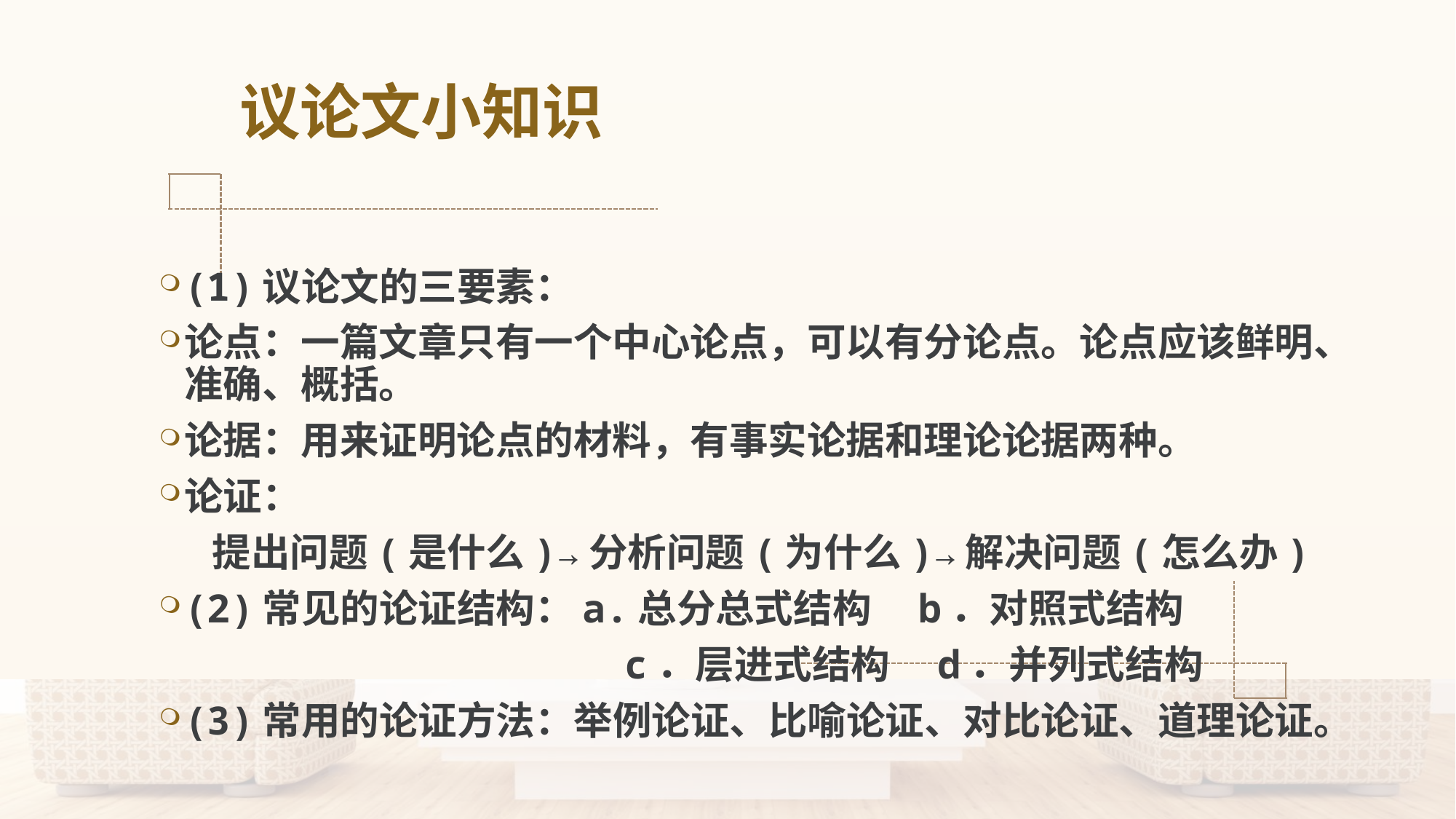

# 议论文小知识

(1)议论文的三要素：
论点：一篇文章只有一个中心论点，可以有分论点。论点应该鲜明、准确、概括。
论据：用来证明论点的材料，有事实论据和理论论据两种。
论证：
     提出问题(是什么)→分析问题(为什么)→解决问题(怎么办)
(2)常见的论证结构：a.总分总式结构　b．对照式结构
                    c．层进式结构　d．并列式结构
(3)常用的论证方法：举例论证、比喻论证、对比论证、道理论证。